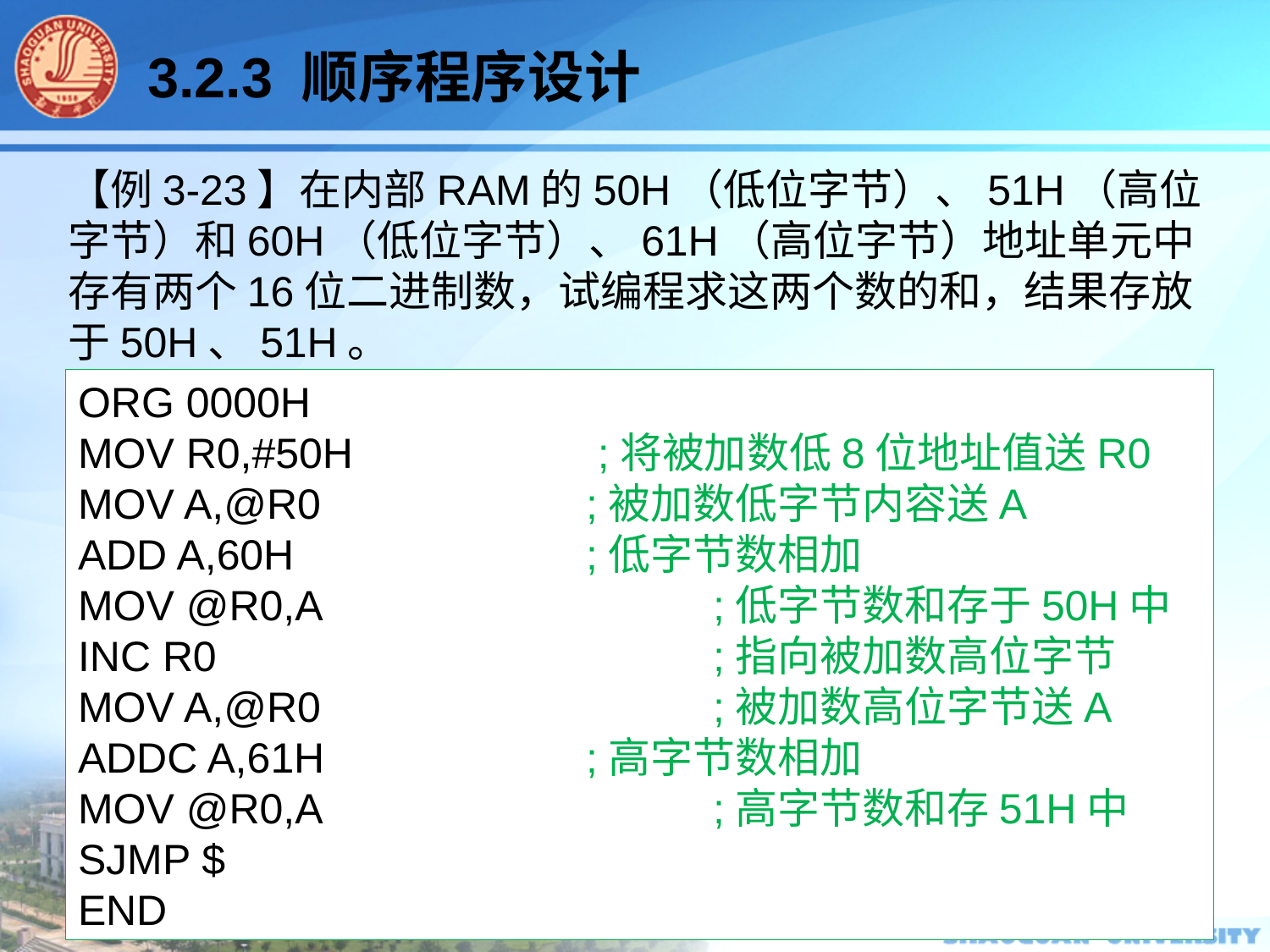

3.2.3 顺序程序设计
【例3-23】在内部RAM的50H（低位字节）、51H（高位字节）和60H（低位字节）、61H（高位字节）地址单元中存有两个16位二进制数，试编程求这两个数的和，结果存放于50H、51H。
ORG 0000H
MOV R0,#50H		 ;将被加数低8位地址值送R0
MOV A,@R0			;被加数低字节内容送A
ADD A,60H 			;低字节数相加
MOV @R0,A 			;低字节数和存于50H中
INC R0 				;指向被加数高位字节
MOV A,@R0 			;被加数高位字节送A
ADDC A,61H	 		;高字节数相加
MOV @R0,A 			;高字节数和存51H中
SJMP $
END